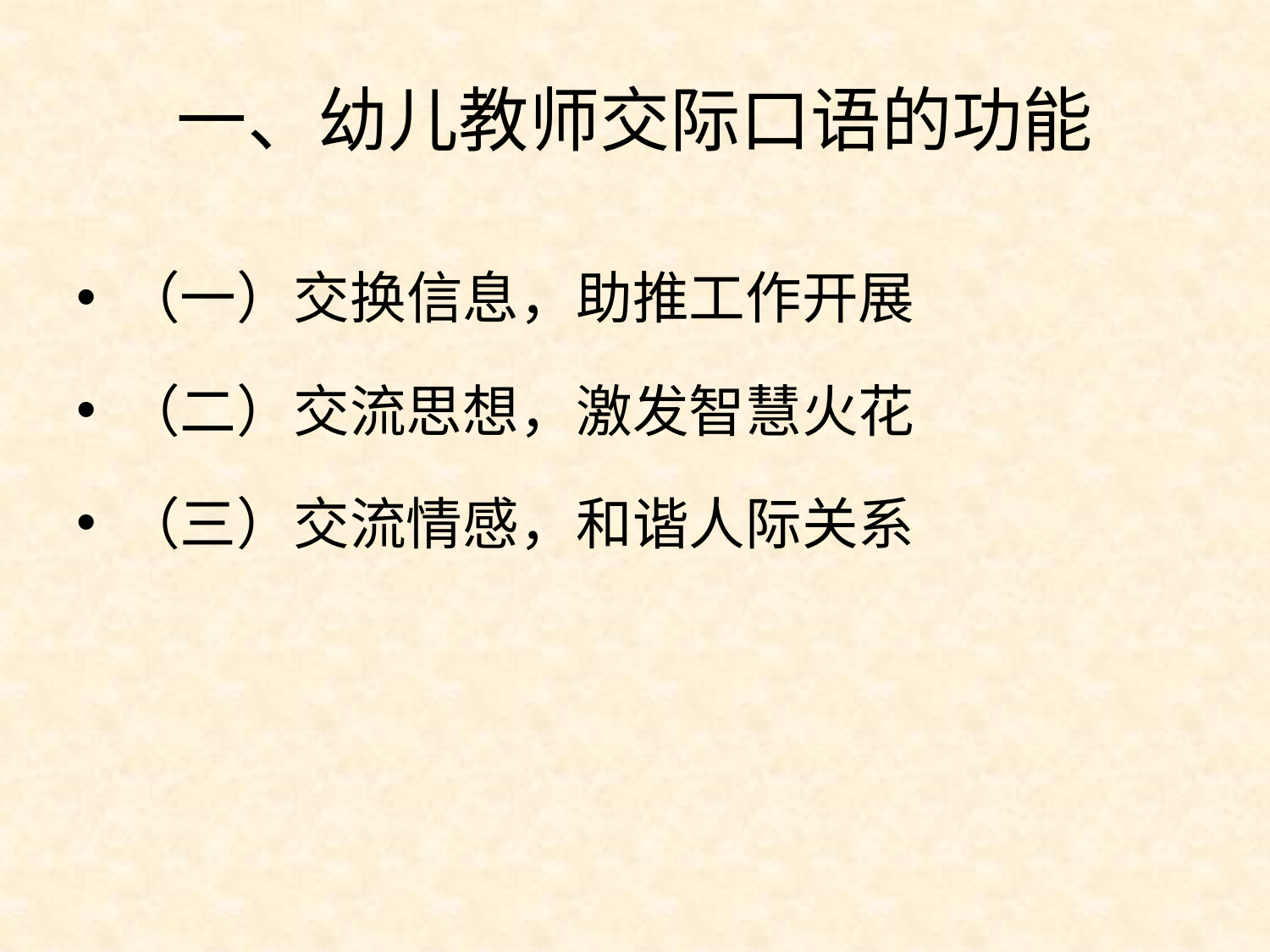

# 一、幼儿教师交际口语的功能
（一）交换信息，助推工作开展
（二）交流思想，激发智慧火花
（三）交流情感，和谐人际关系